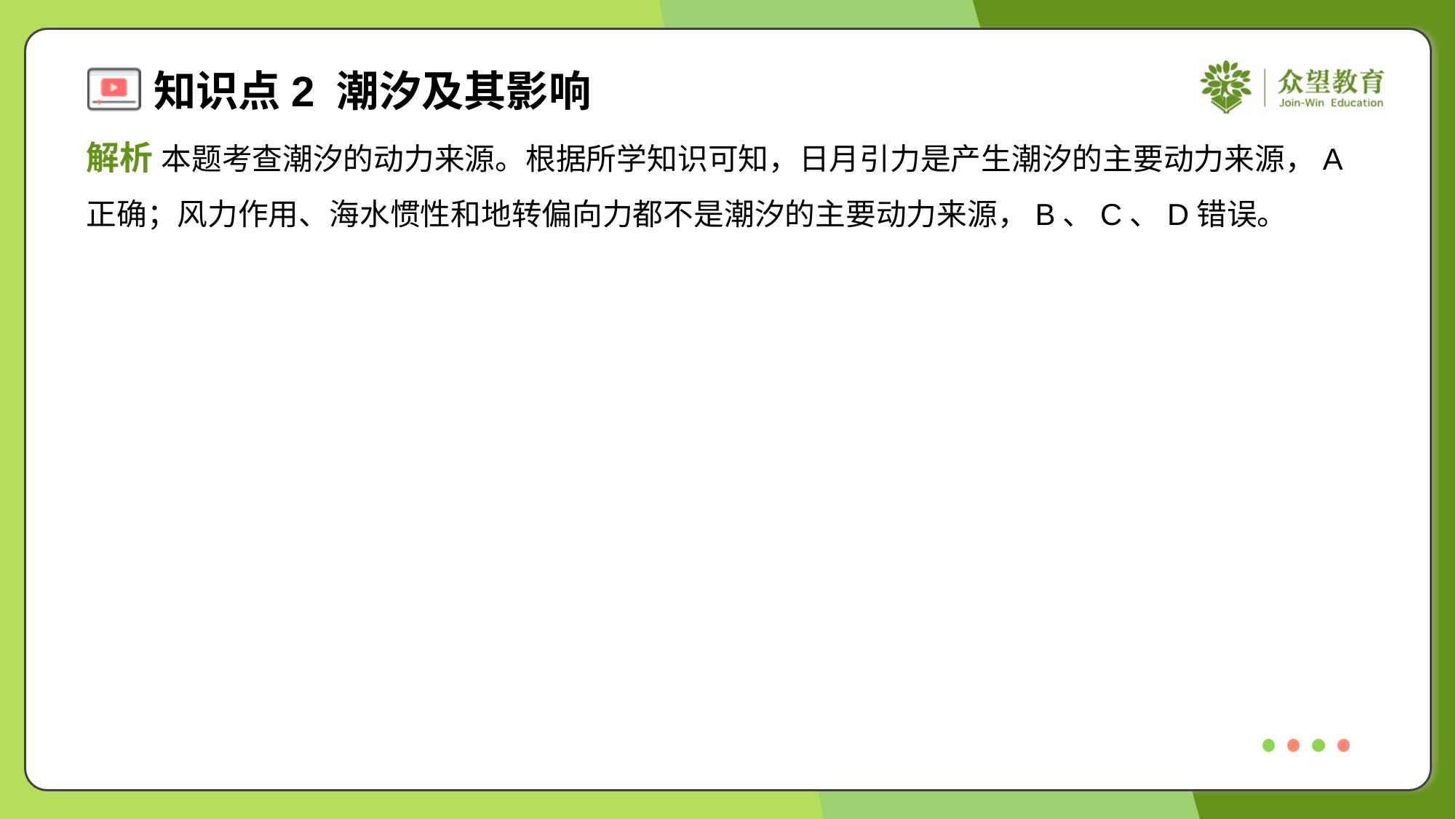

解析 本题考查潮汐的动力来源。根据所学知识可知，日月引力是产生潮汐的主要动力来源，A
正确；风力作用、海水惯性和地转偏向力都不是潮汐的主要动力来源，B、C、D错误。